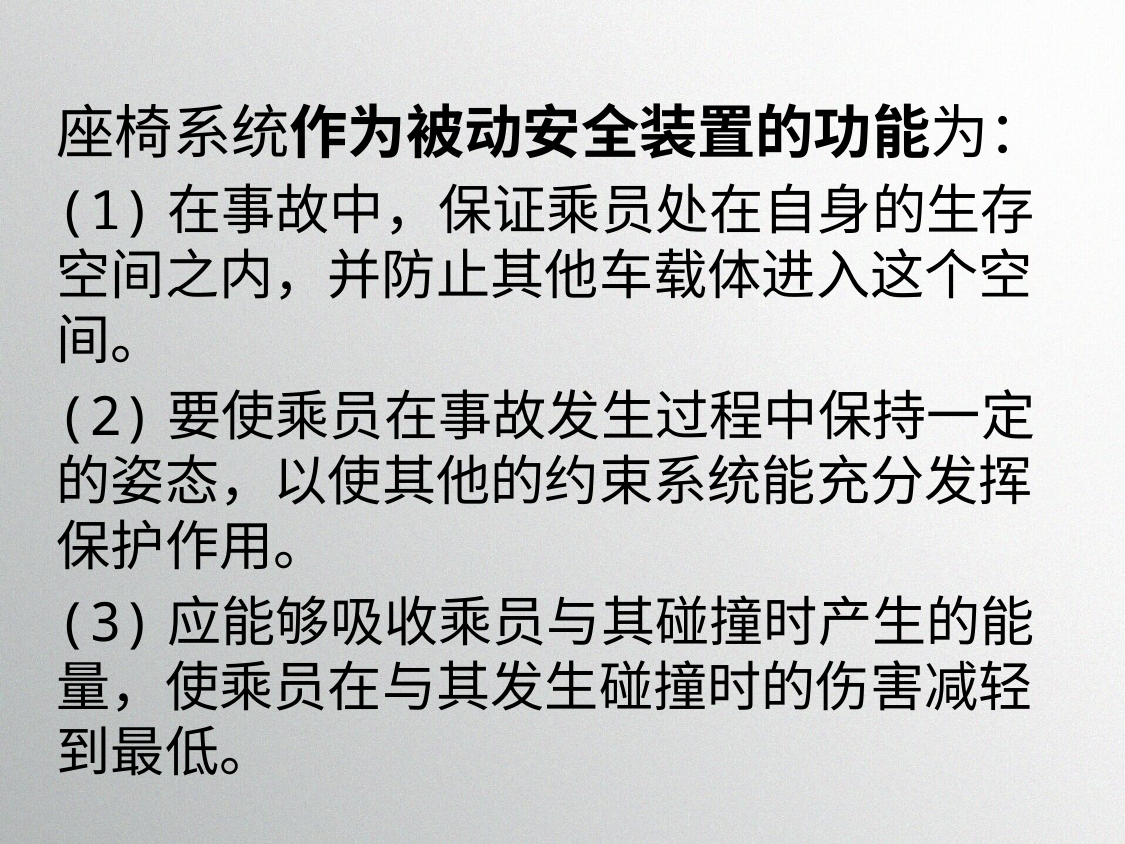

座椅系统作为被动安全装置的功能为：
(1)在事故中，保证乘员处在自身的生存空间之内，并防止其他车载体进入这个空间。
(2)要使乘员在事故发生过程中保持一定的姿态，以使其他的约束系统能充分发挥保护作用。
(3)应能够吸收乘员与其碰撞时产生的能量，使乘员在与其发生碰撞时的伤害减轻到最低。